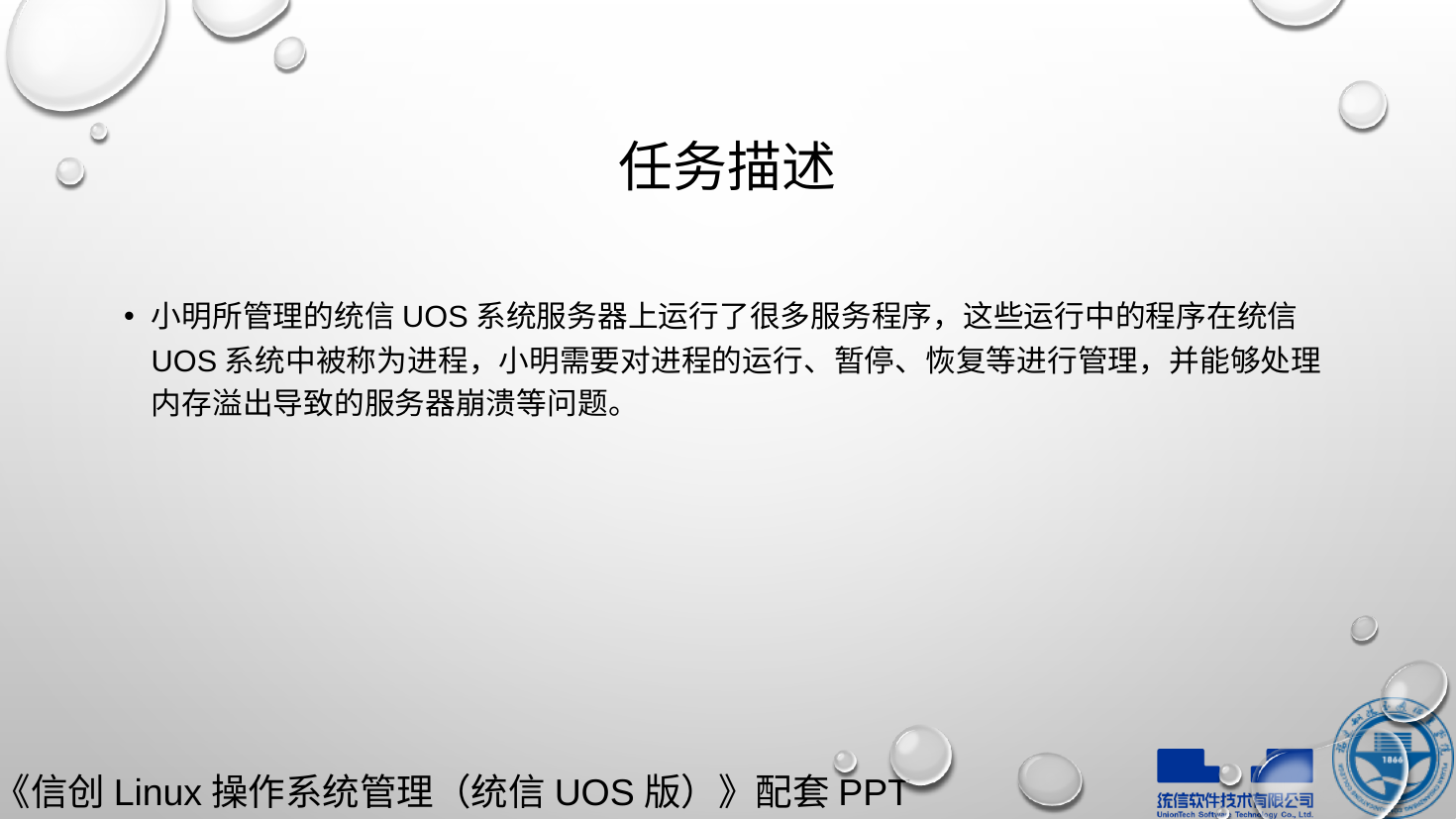

# 任务描述
小明所管理的统信UOS系统服务器上运行了很多服务程序，这些运行中的程序在统信UOS系统中被称为进程，小明需要对进程的运行、暂停、恢复等进行管理，并能够处理内存溢出导致的服务器崩溃等问题。